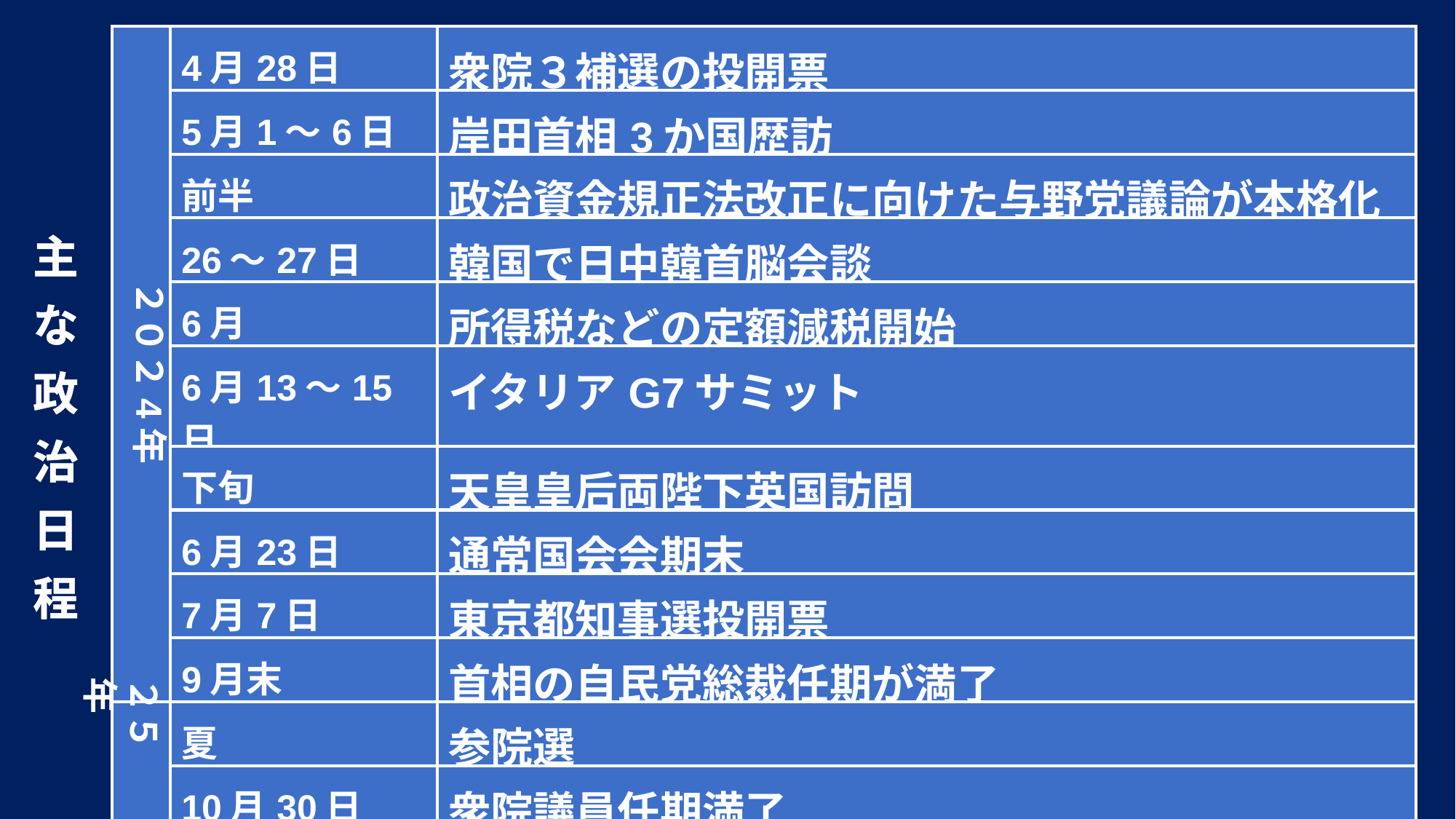

|  | 4月28日 | 衆院３補選の投開票 |
| --- | --- | --- |
|  | 5月1～6日 | 岸田首相3か国歴訪 |
|  | 前半 | 政治資金規正法改正に向けた与野党議論が本格化 |
|  | 26～27日 | 韓国で日中韓首脳会談 |
|  | 6月 | 所得税などの定額減税開始 |
|  | 6月13～15日 | イタリアG7サミット |
|  | 下旬 | 天皇皇后両陛下英国訪問 |
|  | 6月23日 | 通常国会会期末 |
|  | 7月7日 | 東京都知事選投開票 |
|  | 9月末 | 首相の自民党総裁任期が満了 |
|  | 夏 | 参院選 |
|  | 10月30日 | 衆院議員任期満了 |
主な政治日程
２０２4年
２５年